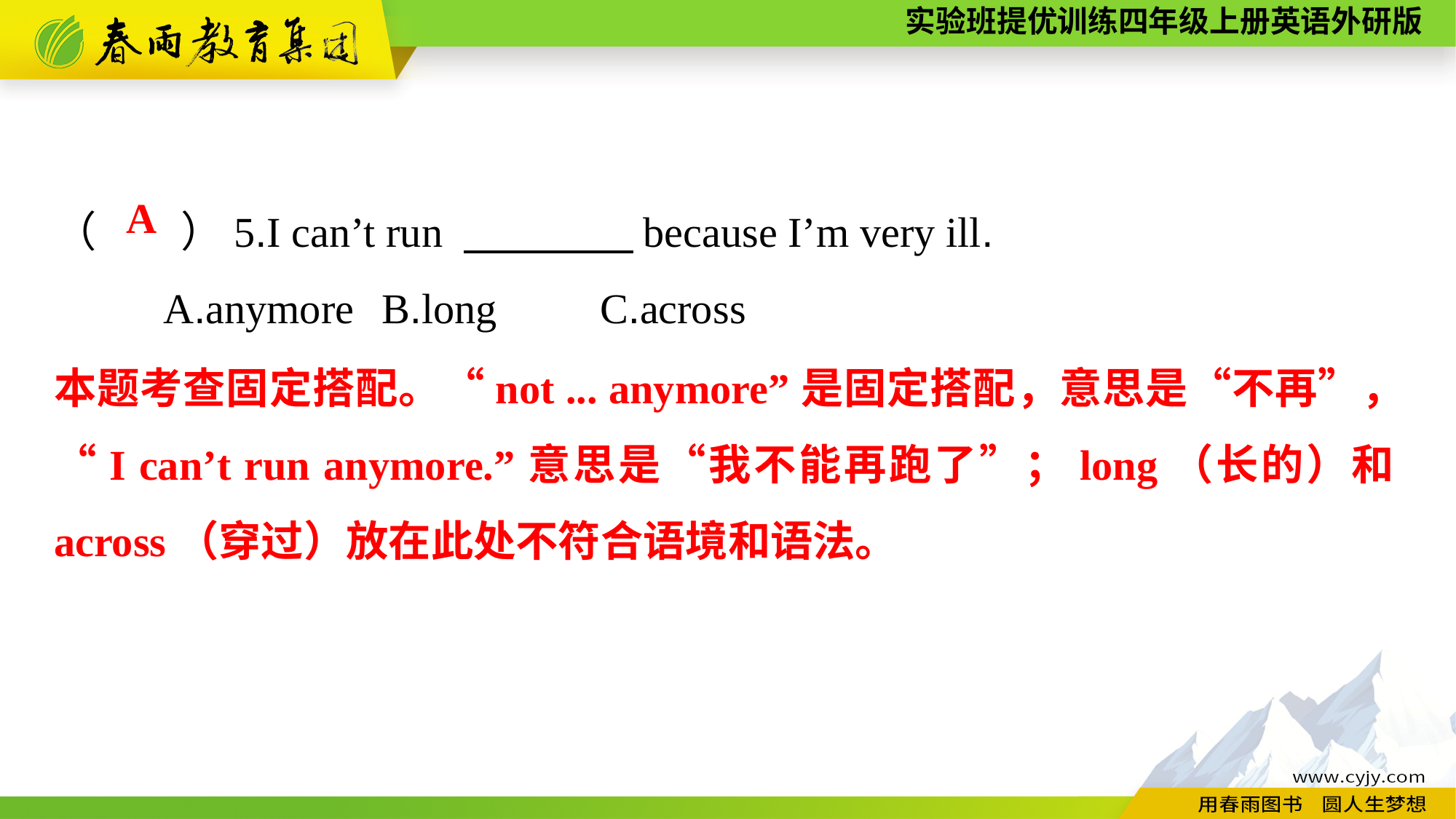

（　　）5.I can’t run 　　　　because I’m very ill.
	A.anymore	B.long	C.across

A
本题考查固定搭配。“not ... anymore”是固定搭配，意思是“不再”，“I can’t run anymore.”意思是“我不能再跑了”；long（长的）和across（穿过）放在此处不符合语境和语法。